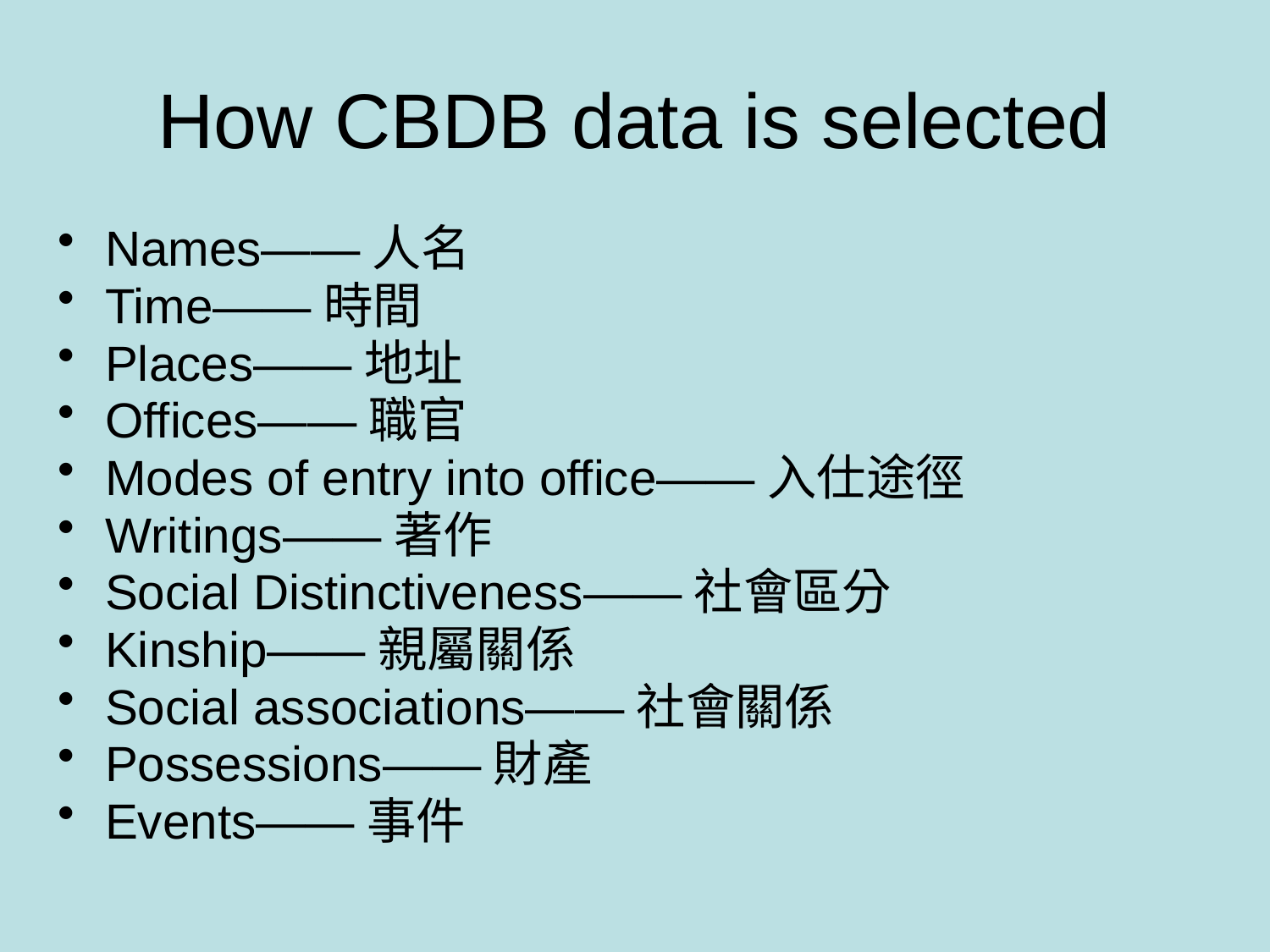

# How CBDB data is selected
Names——人名
Time——時間
Places——地址
Offices——職官
Modes of entry into office——入仕途徑
Writings——著作
Social Distinctiveness——社會區分
Kinship——親屬關係
Social associations——社會關係
Possessions——財產
Events——事件